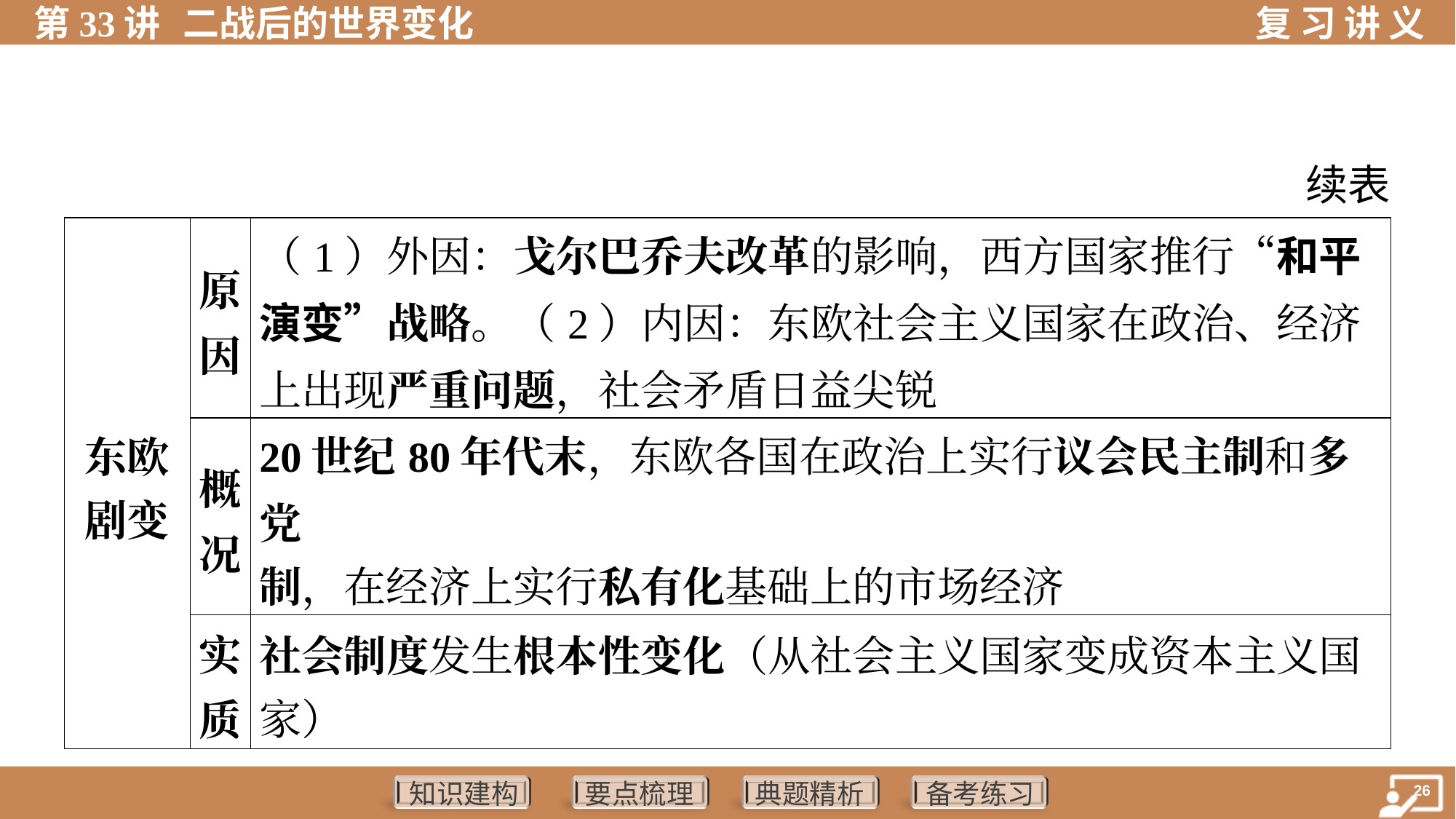

续表
| 东欧 剧变 | 原 因 | （1）外因：戈尔巴乔夫改革的影响，西方国家推行“和平演变”战略。（2）内因：东欧社会主义国家在政治、经济上出现严重问题，社会矛盾日益尖锐 |  |  |  |  |
| --- | --- | --- | --- | --- | --- | --- |
|  | 概 况 | 20世纪80年代末，东欧各国在政治上实行议会民主制和多党 制，在经济上实行私有化基础上的市场经济 |  |  |  |  |
|  | 实 质 | 社会制度发生根本性变化（从社会主义国家变成资本主义国 家） |  |  |  |  |